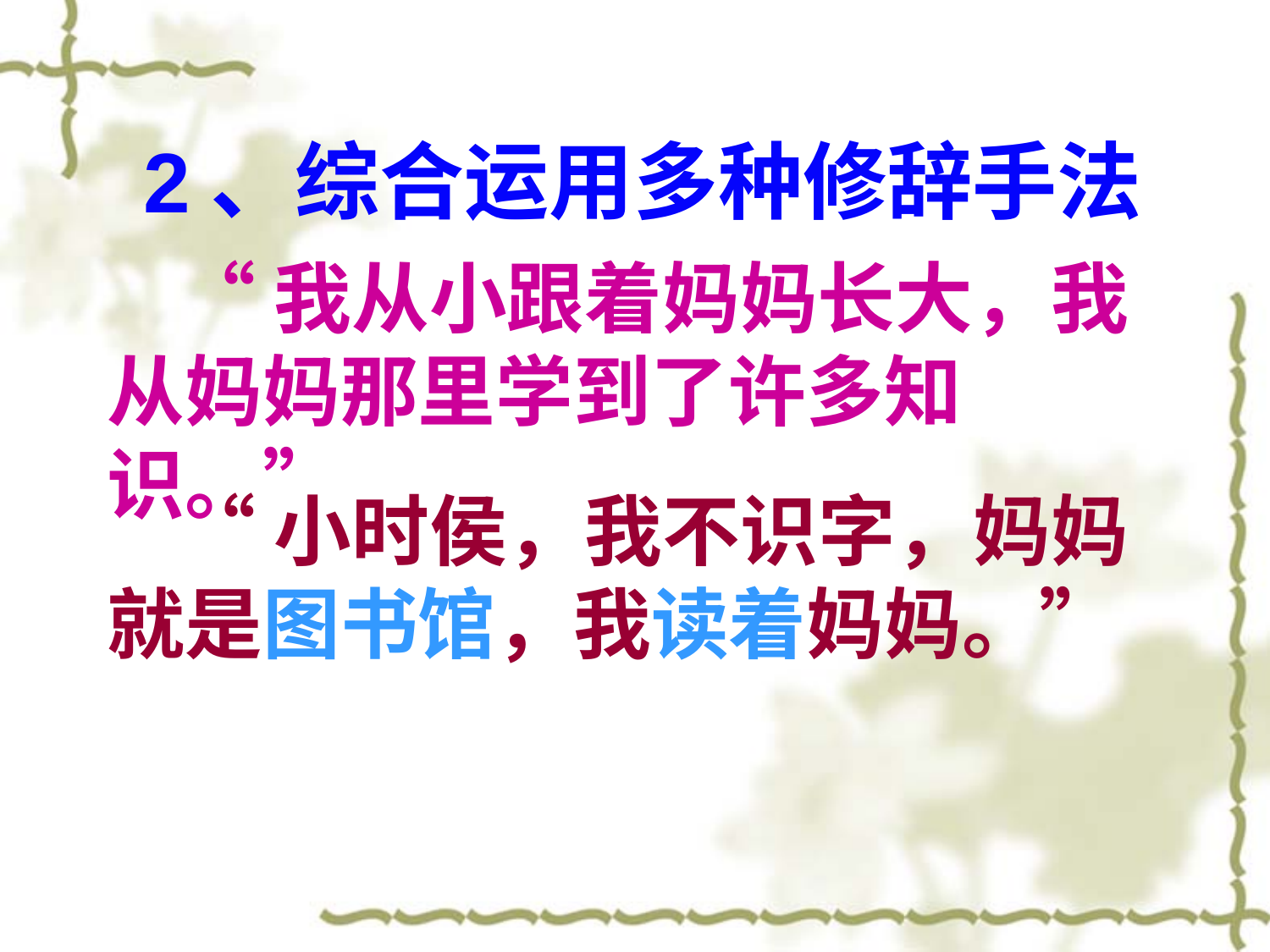

2、综合运用多种修辞手法
    “我从小跟着妈妈长大，我从妈妈那里学到了许多知识。”
    “小时侯，我不识字，妈妈就是图书馆，我读着妈妈。”
50